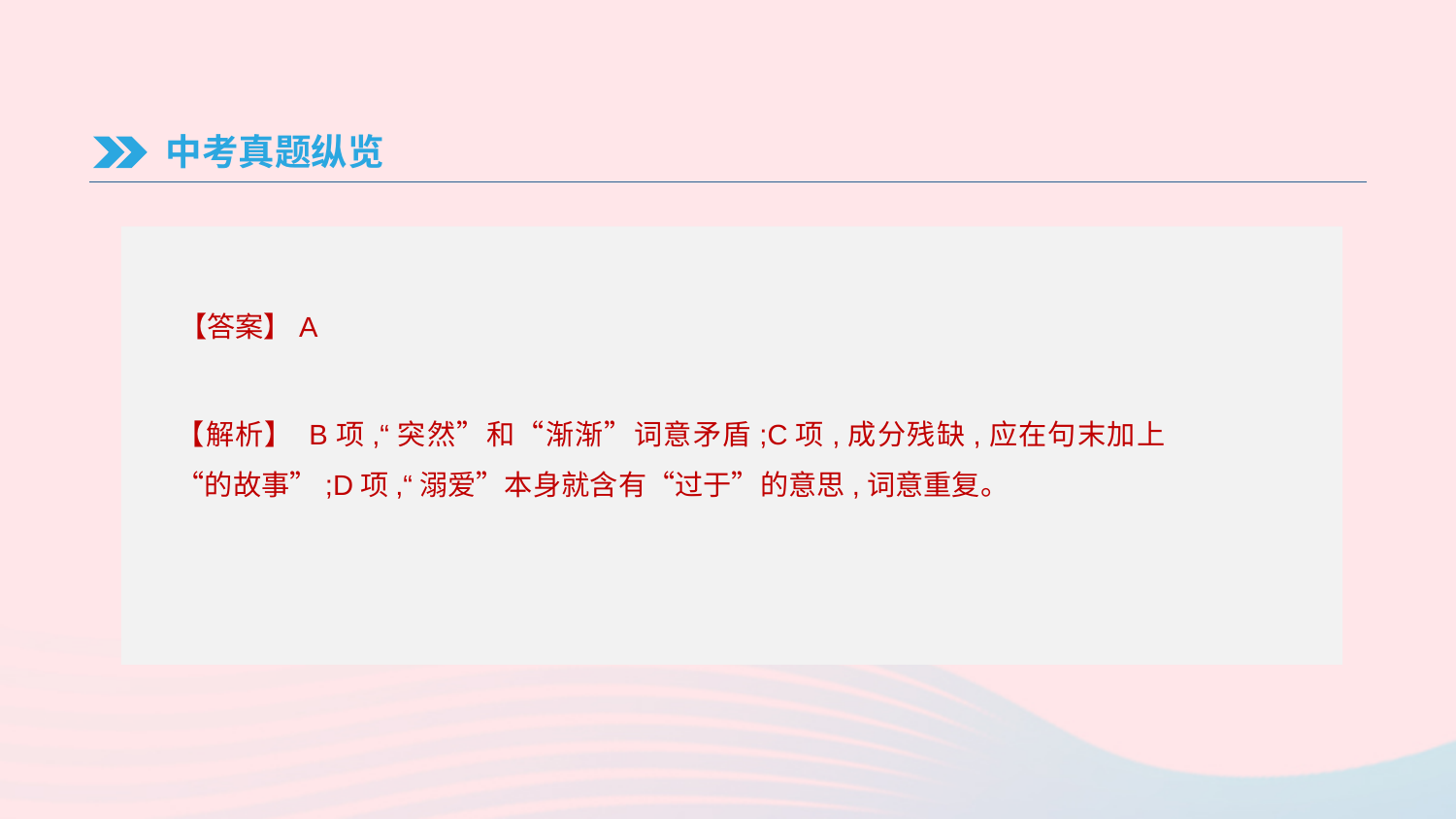

中考真题纵览

【答案】A

【解析】 B项,“突然”和“渐渐”词意矛盾;C项,成分残缺,应在句末加上“的故事”;D项,“溺爱”本身就含有“过于”的意思,词意重复。